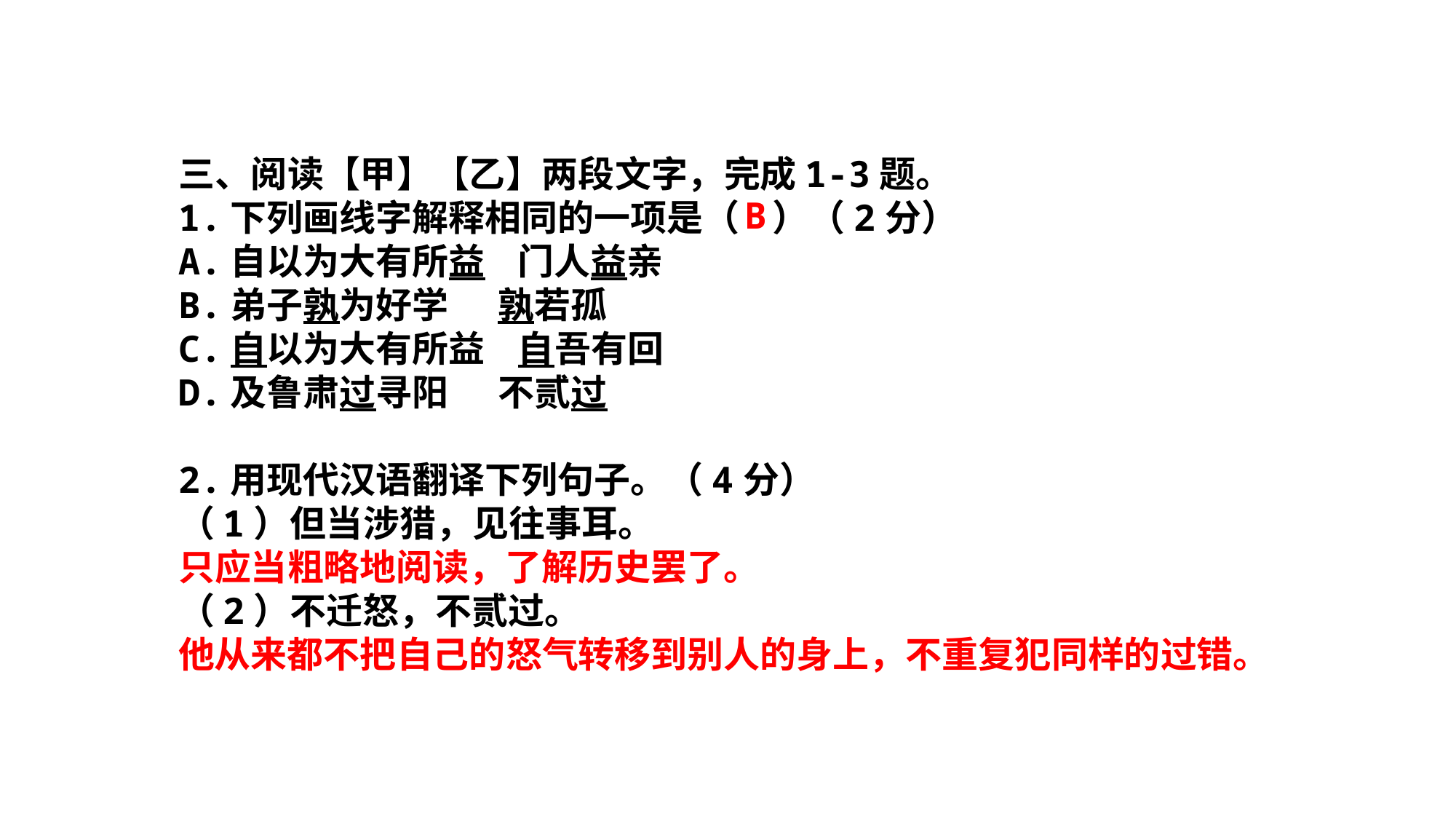

三、阅读【甲】【乙】两段文字，完成1-3题。
1.下列画线字解释相同的一项是（    ）（2分）
A.自以为大有所益    门人益亲
B.弟子孰为好学      孰若孤
C.自以为大有所益    自吾有回
D.及鲁肃过寻阳      不贰过

2.用现代汉语翻译下列句子。（4分）
（1）但当涉猎，见往事耳。
只应当粗略地阅读，了解历史罢了。
（2）不迁怒，不贰过。
他从来都不把自己的怒气转移到别人的身上，不重复犯同样的过错。
B